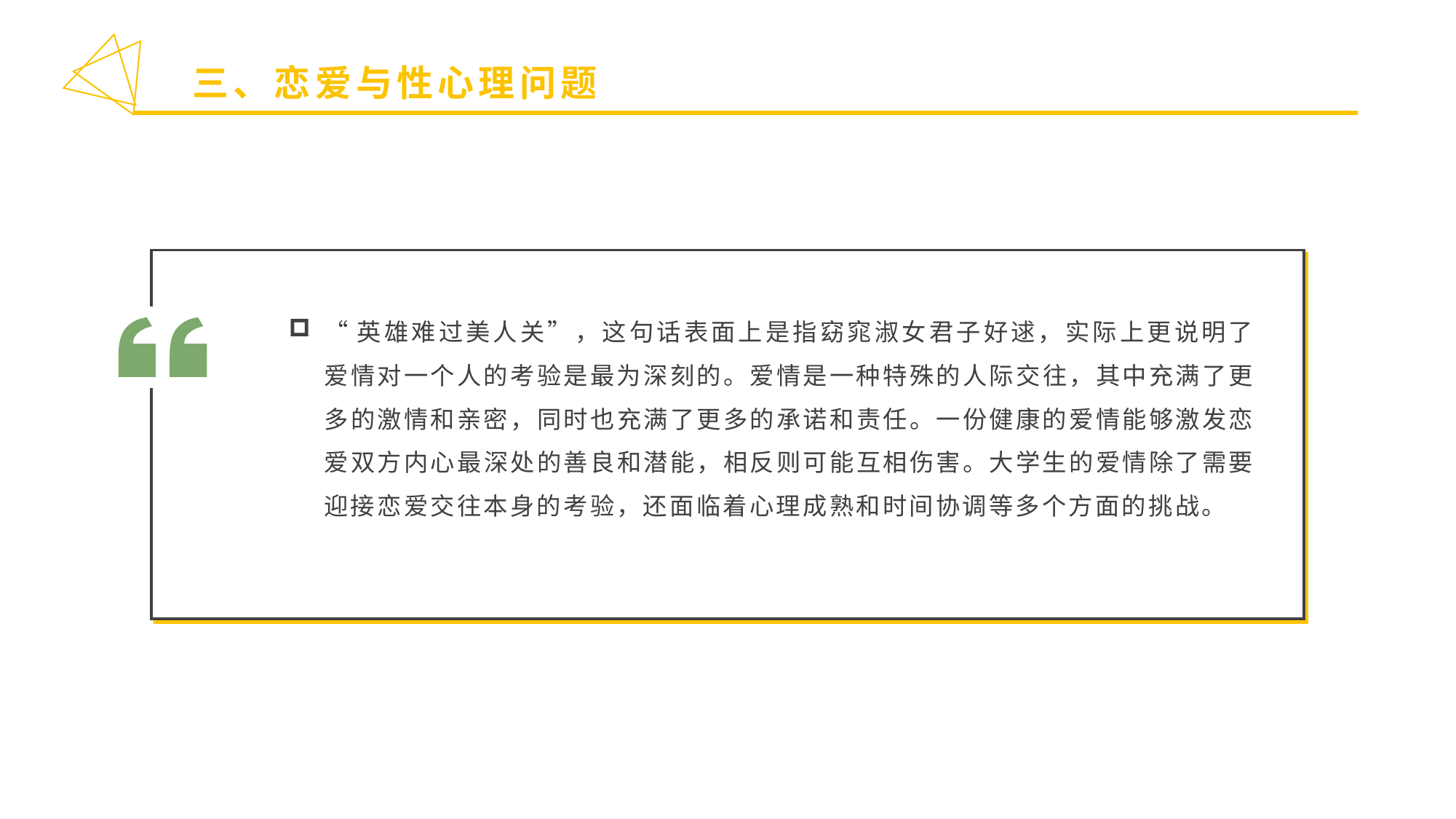

三、恋爱与性心理问题

“英雄难过美人关”，这句话表面上是指窈窕淑女君子好逑，实际上更说明了爱情对一个人的考验是最为深刻的。爱情是一种特殊的人际交往，其中充满了更多的激情和亲密，同时也充满了更多的承诺和责任。一份健康的爱情能够激发恋爱双方内心最深处的善良和潜能，相反则可能互相伤害。大学生的爱情除了需要迎接恋爱交往本身的考验，还面临着心理成熟和时间协调等多个方面的挑战。